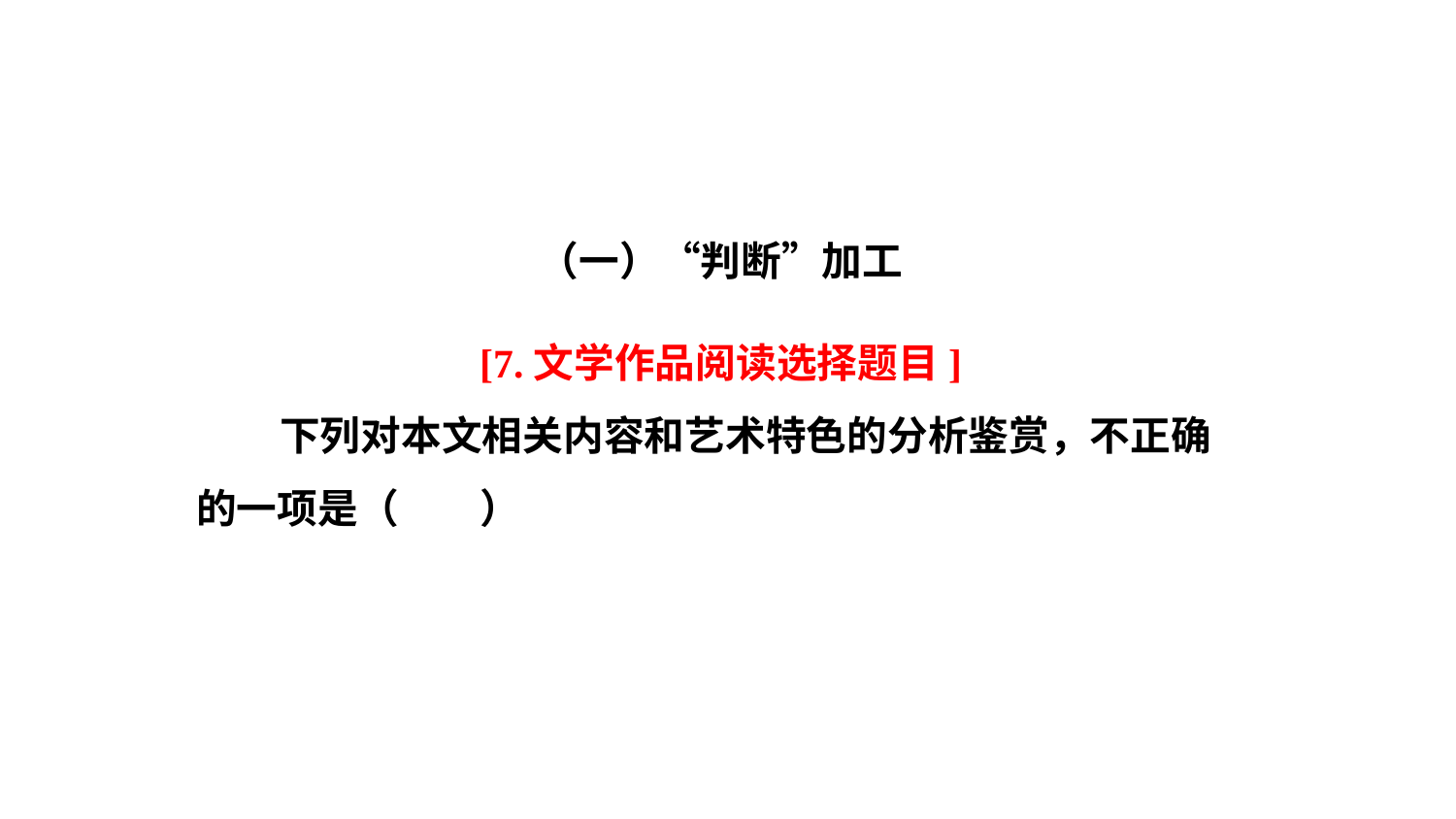

（一）“判断”加工
[7.文学作品阅读选择题目]
        下列对本文相关内容和艺术特色的分析鉴赏，不正确的一项是（　　）